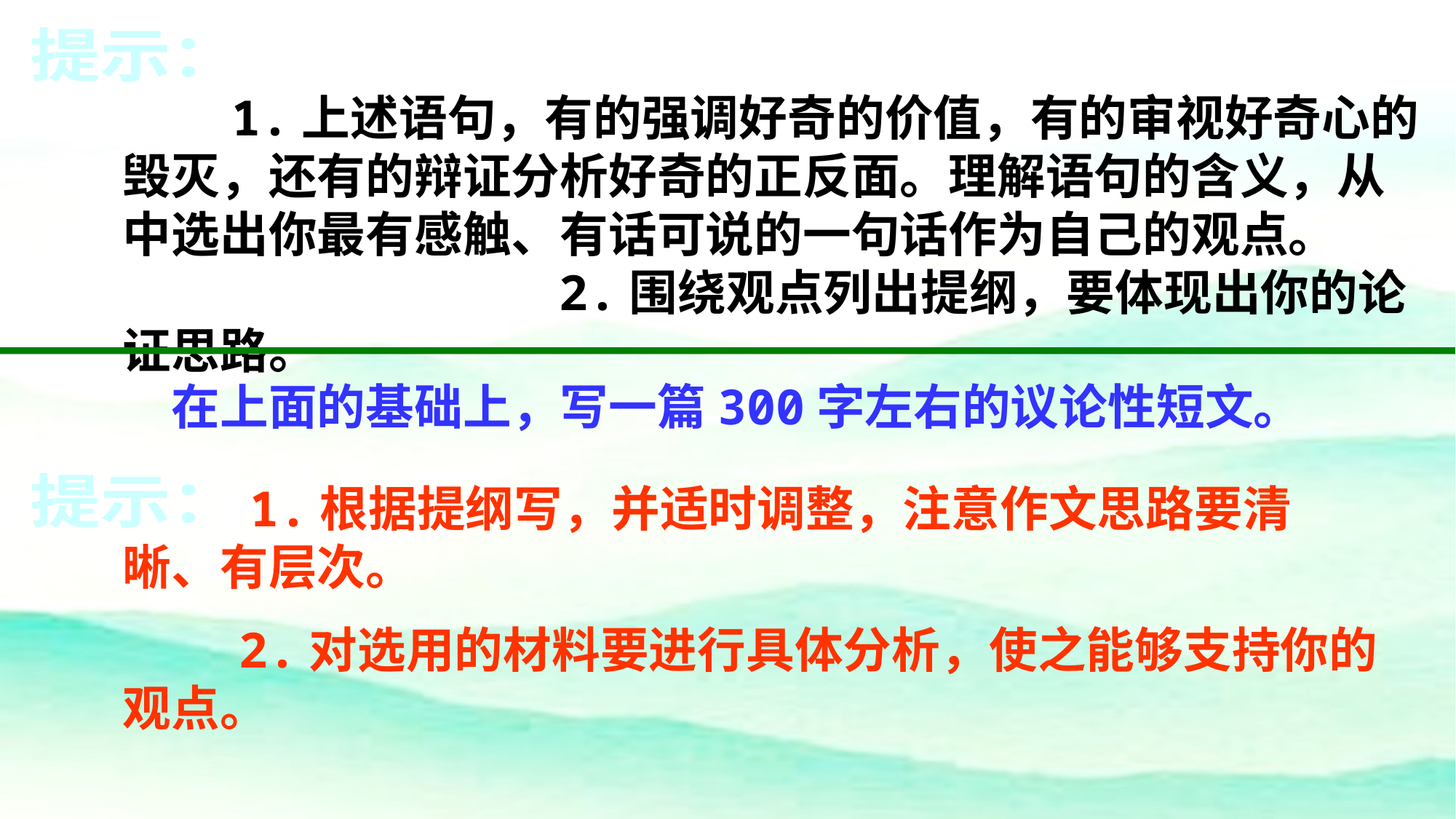

提示：
	1.上述语句，有的强调好奇的价值，有的审视好奇心的毁灭，还有的辩证分析好奇的正反面。理解语句的含义，从中选出你最有感触、有话可说的一句话作为自己的观点。                                            	2.围绕观点列出提纲，要体现出你的论证思路。

    在上面的基础上，写一篇300字左右的议论性短文。
提示：
     1.根据提纲写，并适时调整，注意作文思路要清晰、有层次。
    2.对选用的材料要进行具体分析，使之能够支持你的观点。